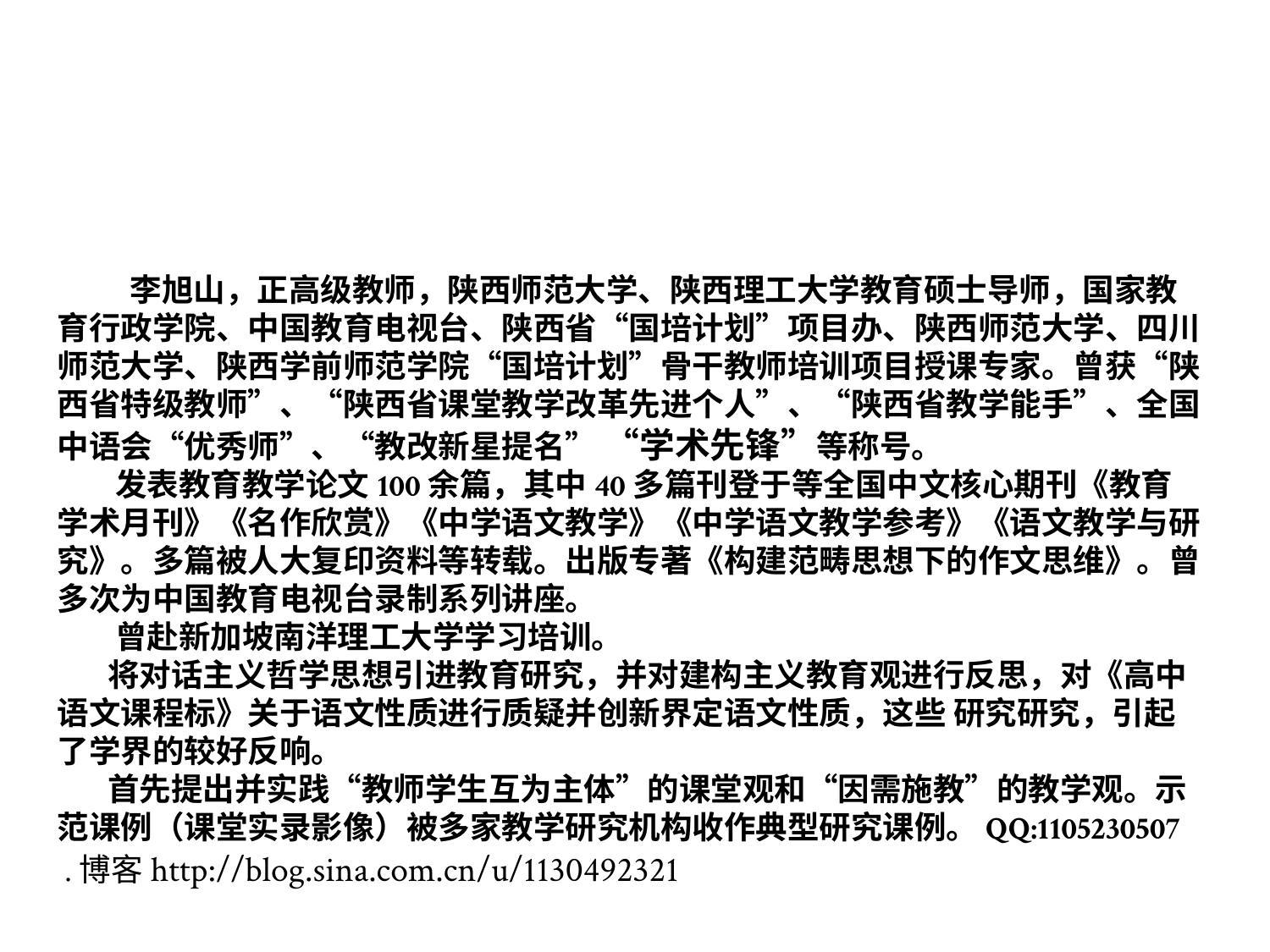

#

        李旭山，正高级教师，陕西师范大学、陕西理工大学教育硕士导师，国家教育行政学院、中国教育电视台、陕西省“国培计划”项目办、陕西师范大学、四川师范大学、陕西学前师范学院“国培计划”骨干教师培训项目授课专家。曾获“陕西省特级教师”、“陕西省课堂教学改革先进个人”、“陕西省教学能手”、全国中语会“优秀师”、“教改新星提名” “学术先锋”等称号。
       发表教育教学论文100余篇，其中40多篇刊登于等全国中文核心期刊《教育学术月刊》《名作欣赏》《中学语文教学》《中学语文教学参考》《语文教学与研究》。多篇被人大复印资料等转载。出版专著《构建范畴思想下的作文思维》。曾多次为中国教育电视台录制系列讲座。
       曾赴新加坡南洋理工大学学习培训。
       将对话主义哲学思想引进教育研究，并对建构主义教育观进行反思，对《高中语文课程标》关于语文性质进行质疑并创新界定语文性质，这些 研究研究，引起了学界的较好反响。
       首先提出并实践“教师学生互为主体”的课堂观和“因需施教”的教学观。示范课例（课堂实录影像）被多家教学研究机构收作典型研究课例。QQ:1105230507     .博客http://blog.sina.com.cn/u/1130492321